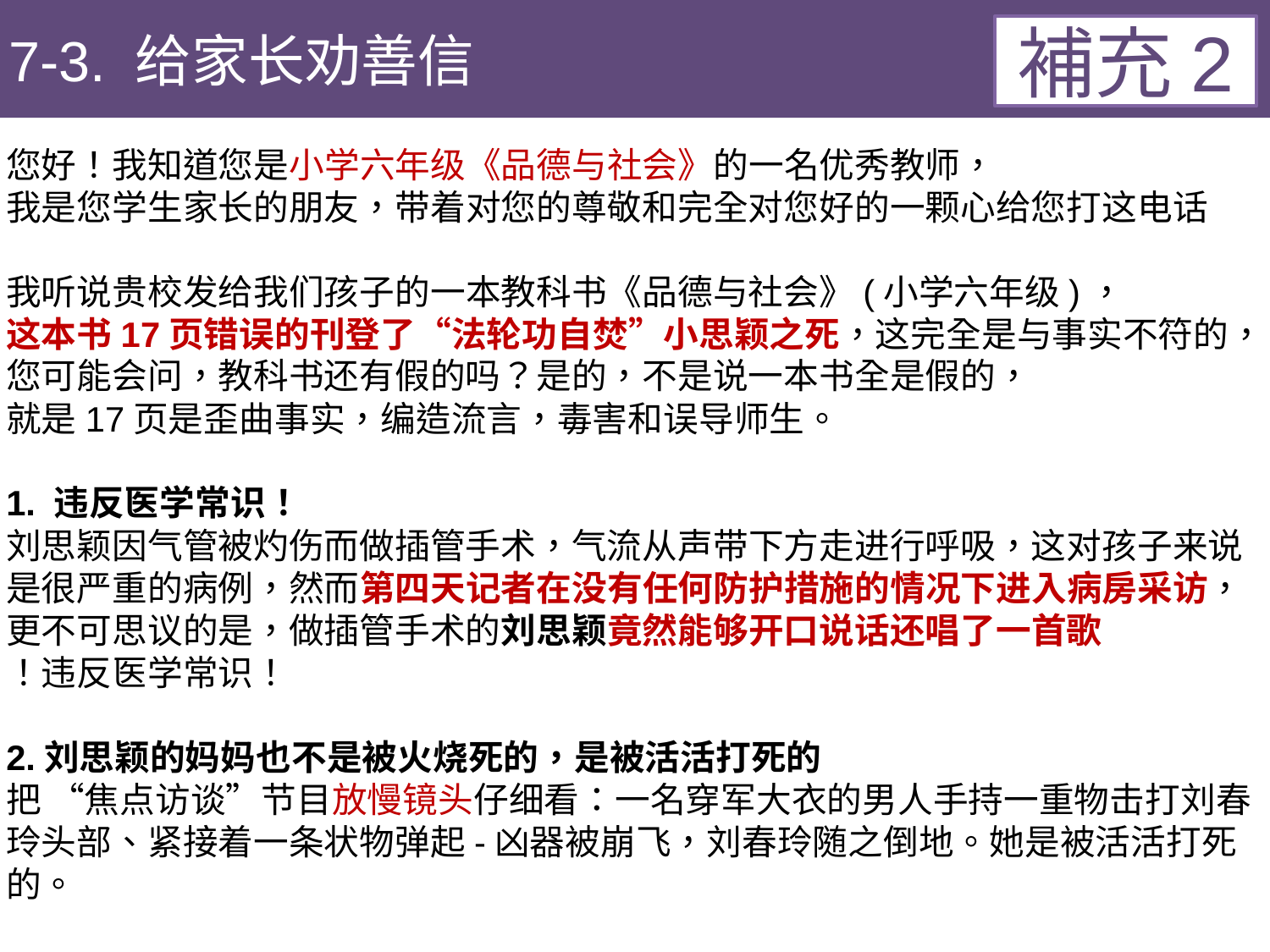

7-3. 给家长劝善信
補充2

您好！我知道您是小学六年级《品德与社会》的一名优秀教师，
我是您学生家长的朋友，带着对您的尊敬和完全对您好的一颗心给您打这电话

我听说贵校发给我们孩子的一本教科书《品德与社会》(小学六年级)，
这本书17页错误的刊登了“法轮功自焚”小思颖之死，这完全是与事实不符的，
您可能会问，教科书还有假的吗？是的，不是说一本书全是假的，
就是17页是歪曲事实，编造流言，毒害和误导师生。

1. 违反医学常识！
刘思颖因气管被灼伤而做插管手术，气流从声带下方走进行呼吸，这对孩子来说是很严重的病例，然而第四天记者在没有任何防护措施的情况下进入病房采访，更不可思议的是，做插管手术的刘思颖竟然能够开口说话还唱了一首歌
！违反医学常识！

2.刘思颖的妈妈也不是被火烧死的，是被活活打死的
把 “焦点访谈”节目放慢镜头仔细看：一名穿军大衣的男人手持一重物击打刘春玲头部、紧接着一条状物弹起-凶器被崩飞，刘春玲随之倒地。她是被活活打死的。